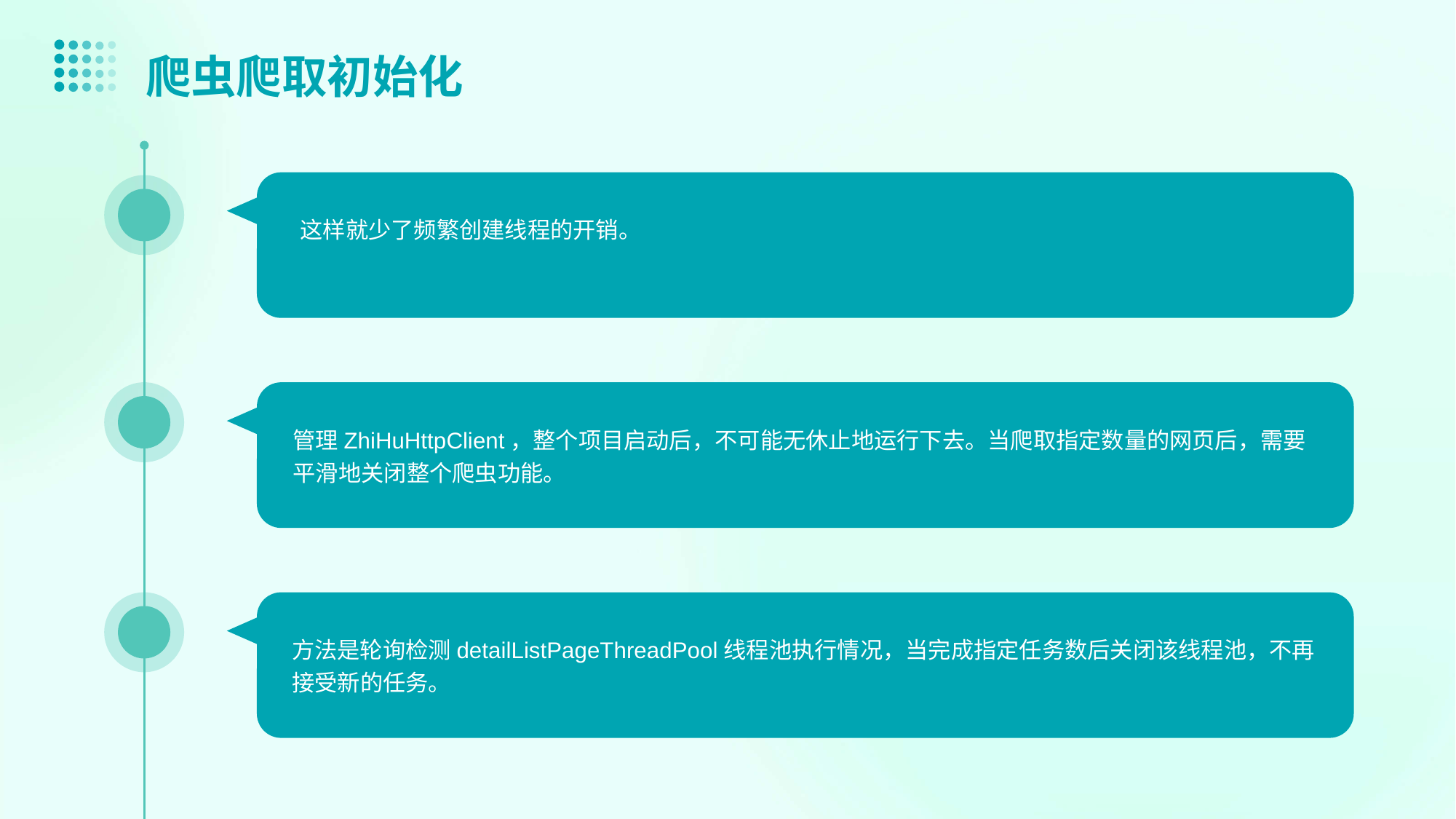

爬虫爬取初始化

这样就少了频繁创建线程的开销。

管理ZhiHuHttpClient，整个项目启动后，不可能无休止地运行下去。当爬取指定数量的网页后，需要平滑地关闭整个爬虫功能。

方法是轮询检测detailListPageThreadPool线程池执行情况，当完成指定任务数后关闭该线程池，不再接受新的任务。